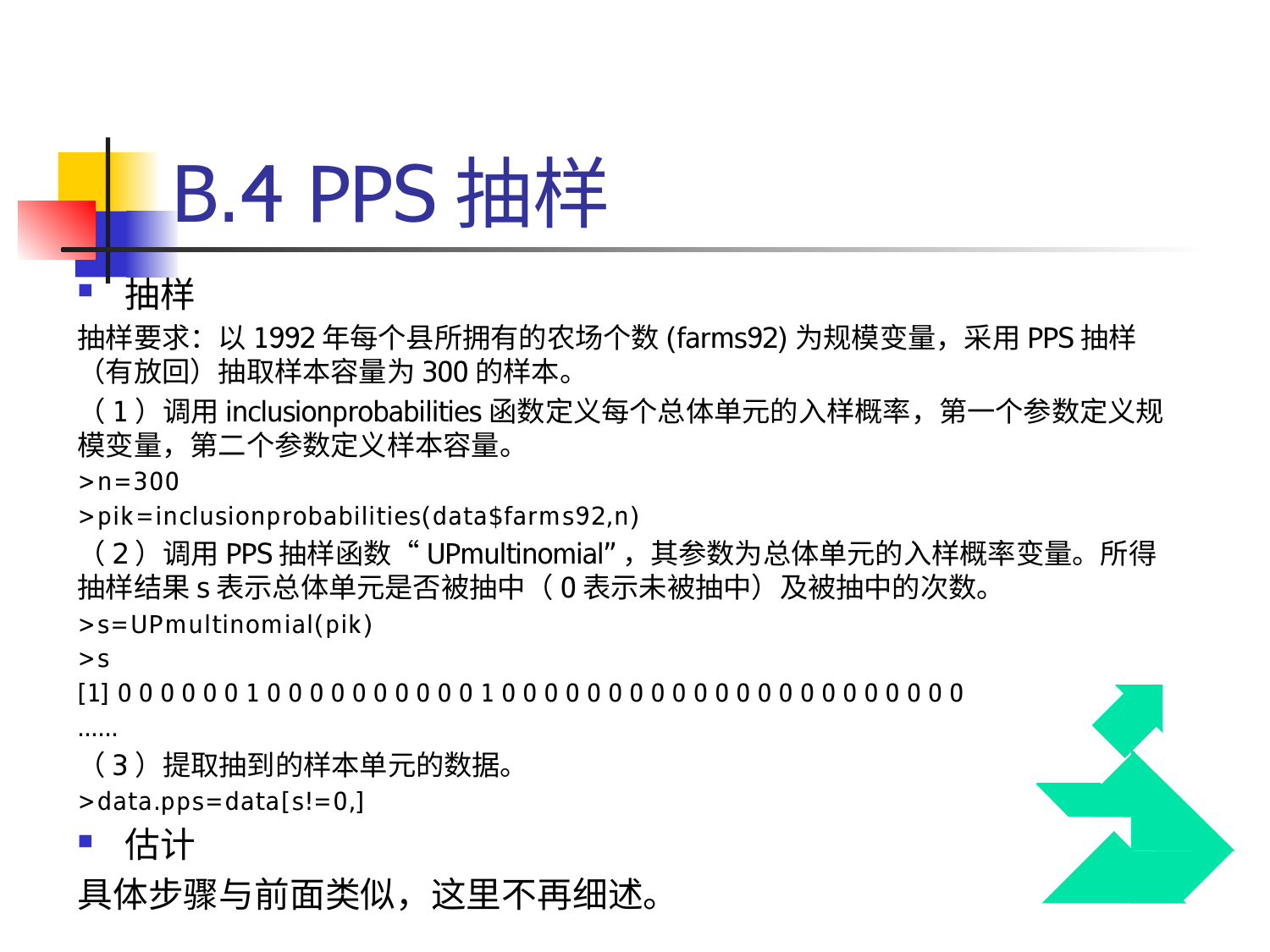

# B.4 PPS抽样
抽样
抽样要求：以1992年每个县所拥有的农场个数(farms92)为规模变量，采用PPS抽样（有放回）抽取样本容量为300的样本。
（1）调用inclusionprobabilities函数定义每个总体单元的入样概率，第一个参数定义规模变量，第二个参数定义样本容量。
>n=300
>pik=inclusionprobabilities(data$farms92,n)
（2）调用PPS抽样函数“UPmultinomial”，其参数为总体单元的入样概率变量。所得抽样结果s表示总体单元是否被抽中（0表示未被抽中）及被抽中的次数。
>s=UPmultinomial(pik)
>s
[1] 0 0 0 0 0 0 1 0 0 0 0 0 0 0 0 0 0 1 0 0 0 0 0 0 0 0 0 0 0 0 0 0 0 0 0 0 0 0 0 0
……
（3）提取抽到的样本单元的数据。
>data.pps=data[s!=0,]
估计
具体步骤与前面类似，这里不再细述。